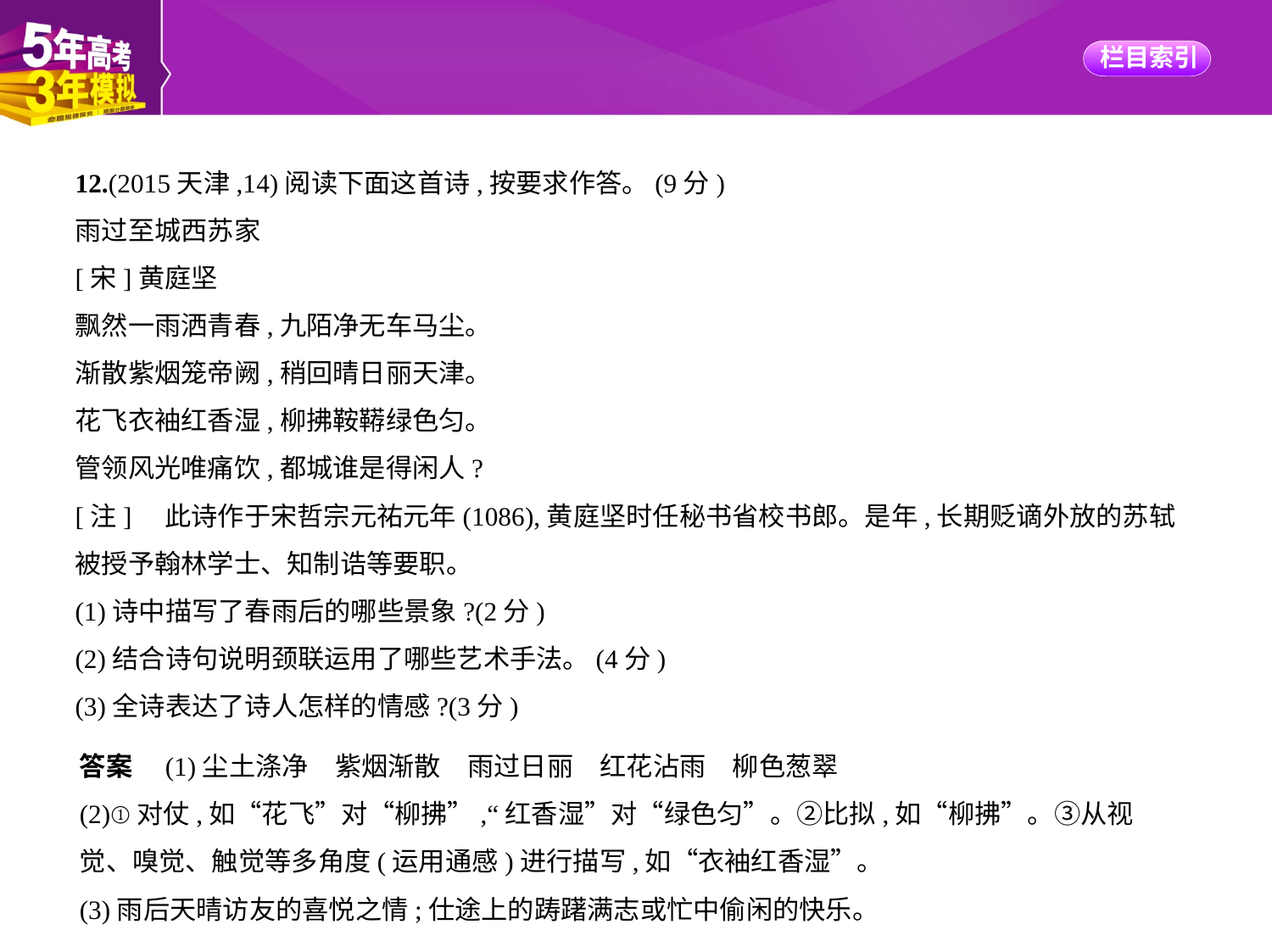

12.(2015天津,14)阅读下面这首诗,按要求作答。(9分)
雨过至城西苏家
[宋]黄庭坚
飘然一雨洒青春,九陌净无车马尘。
渐散紫烟笼帝阙,稍回晴日丽天津。
花飞衣袖红香湿,柳拂鞍鞯绿色匀。
管领风光唯痛饮,都城谁是得闲人?
[注]　此诗作于宋哲宗元祐元年(1086),黄庭坚时任秘书省校书郎。是年,长期贬谪外放的苏轼
被授予翰林学士、知制诰等要职。
(1)诗中描写了春雨后的哪些景象?(2分)
(2)结合诗句说明颈联运用了哪些艺术手法。(4分)
(3)全诗表达了诗人怎样的情感?(3分)
答案　(1)尘土涤净　紫烟渐散　雨过日丽　红花沾雨　柳色葱翠
(2)①对仗,如“花飞”对“柳拂”,“红香湿”对“绿色匀”。②比拟,如“柳拂”。③从视
觉、嗅觉、触觉等多角度(运用通感)进行描写,如“衣袖红香湿”。
(3)雨后天晴访友的喜悦之情;仕途上的踌躇满志或忙中偷闲的快乐。